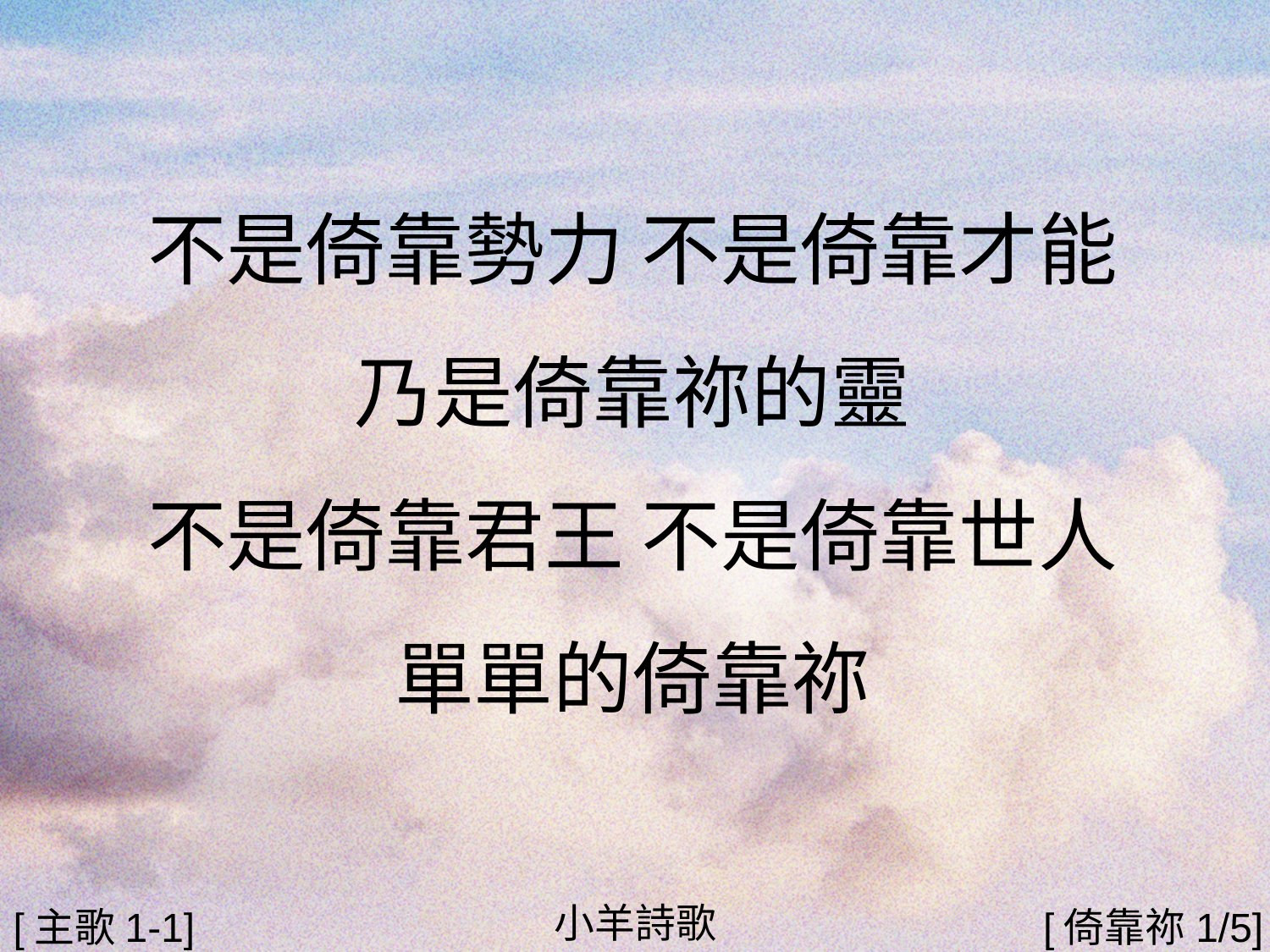

不是倚靠勢力 不是倚靠才能
乃是倚靠祢的靈
不是倚靠君王 不是倚靠世人
單單的倚靠祢
#

小羊詩歌
[主歌1-1]
[倚靠祢1/5]